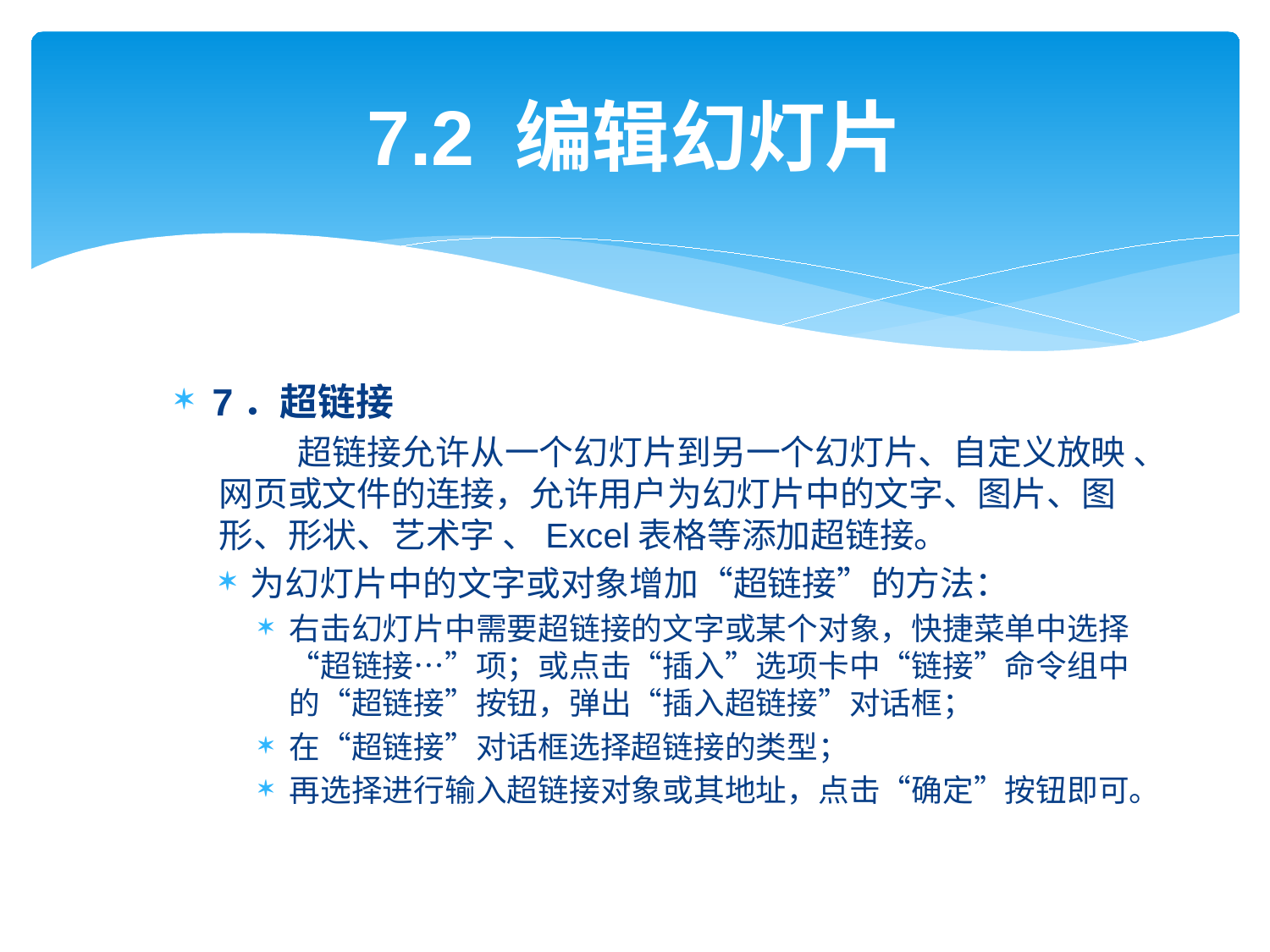

# 7.2 编辑幻灯片
7．超链接
         超链接允许从一个幻灯片到另一个幻灯片、自定义放映 、网页或文件的连接，允许用户为幻灯片中的文字、图片、图形、形状、艺术字 、Excel表格等添加超链接。
为幻灯片中的文字或对象增加“超链接”的方法：
右击幻灯片中需要超链接的文字或某个对象，快捷菜单中选择“超链接…”项；或点击“插入”选项卡中“链接”命令组中的“超链接”按钮，弹出“插入超链接”对话框；
在“超链接”对话框选择超链接的类型；
再选择进行输入超链接对象或其地址，点击“确定”按钮即可。